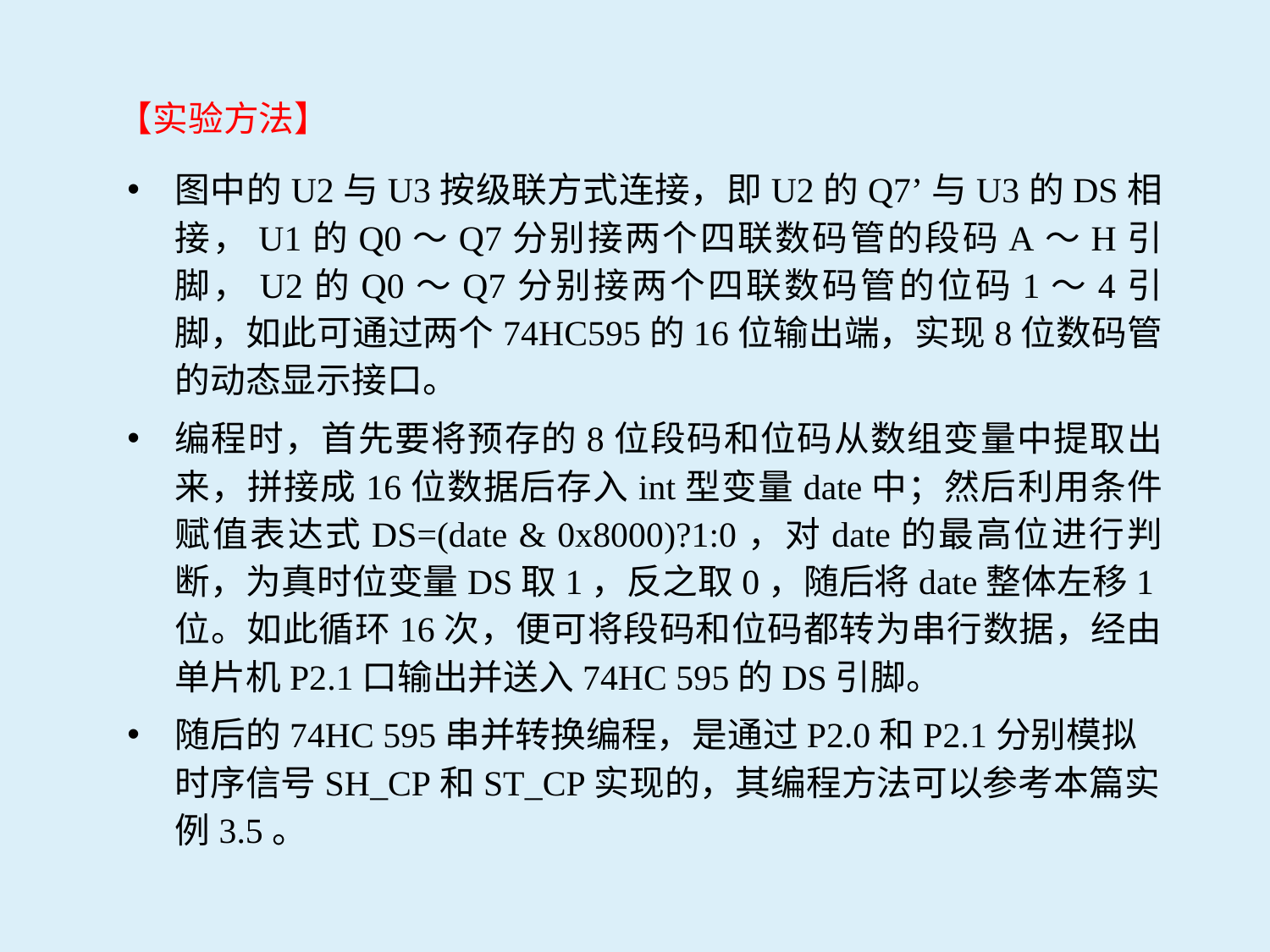

【实验方法】
图中的U2与U3按级联方式连接，即U2的Q7’与U3的DS相接，U1的Q0～Q7分别接两个四联数码管的段码A～H引脚，U2的Q0～Q7分别接两个四联数码管的位码1～4引脚，如此可通过两个74HC595的16位输出端，实现8位数码管的动态显示接口。
编程时，首先要将预存的8位段码和位码从数组变量中提取出来，拼接成16位数据后存入int型变量date中；然后利用条件赋值表达式DS=(date & 0x8000)?1:0，对date的最高位进行判断，为真时位变量DS取1，反之取0，随后将date整体左移1位。如此循环16次，便可将段码和位码都转为串行数据，经由单片机P2.1口输出并送入74HC 595的DS引脚。
随后的74HC 595串并转换编程，是通过P2.0和P2.1分别模拟时序信号SH_CP和ST_CP实现的，其编程方法可以参考本篇实例3.5。